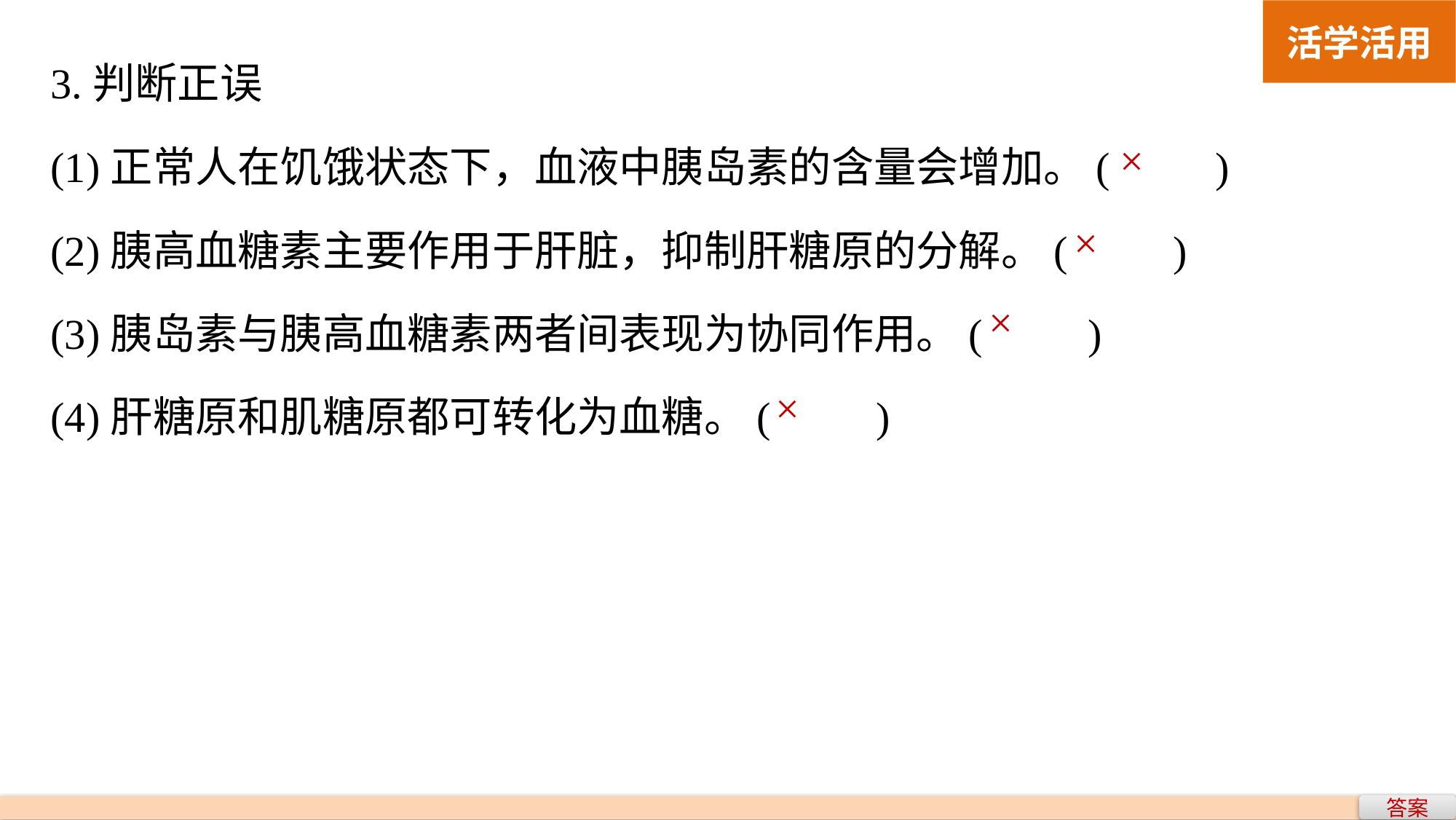

活学活用
3.判断正误
(1)正常人在饥饿状态下，血液中胰岛素的含量会增加。(　　)
(2)胰高血糖素主要作用于肝脏，抑制肝糖原的分解。(　　)
(3)胰岛素与胰高血糖素两者间表现为协同作用。(　　)
(4)肝糖原和肌糖原都可转化为血糖。(　　)
×
×
×
×
答案